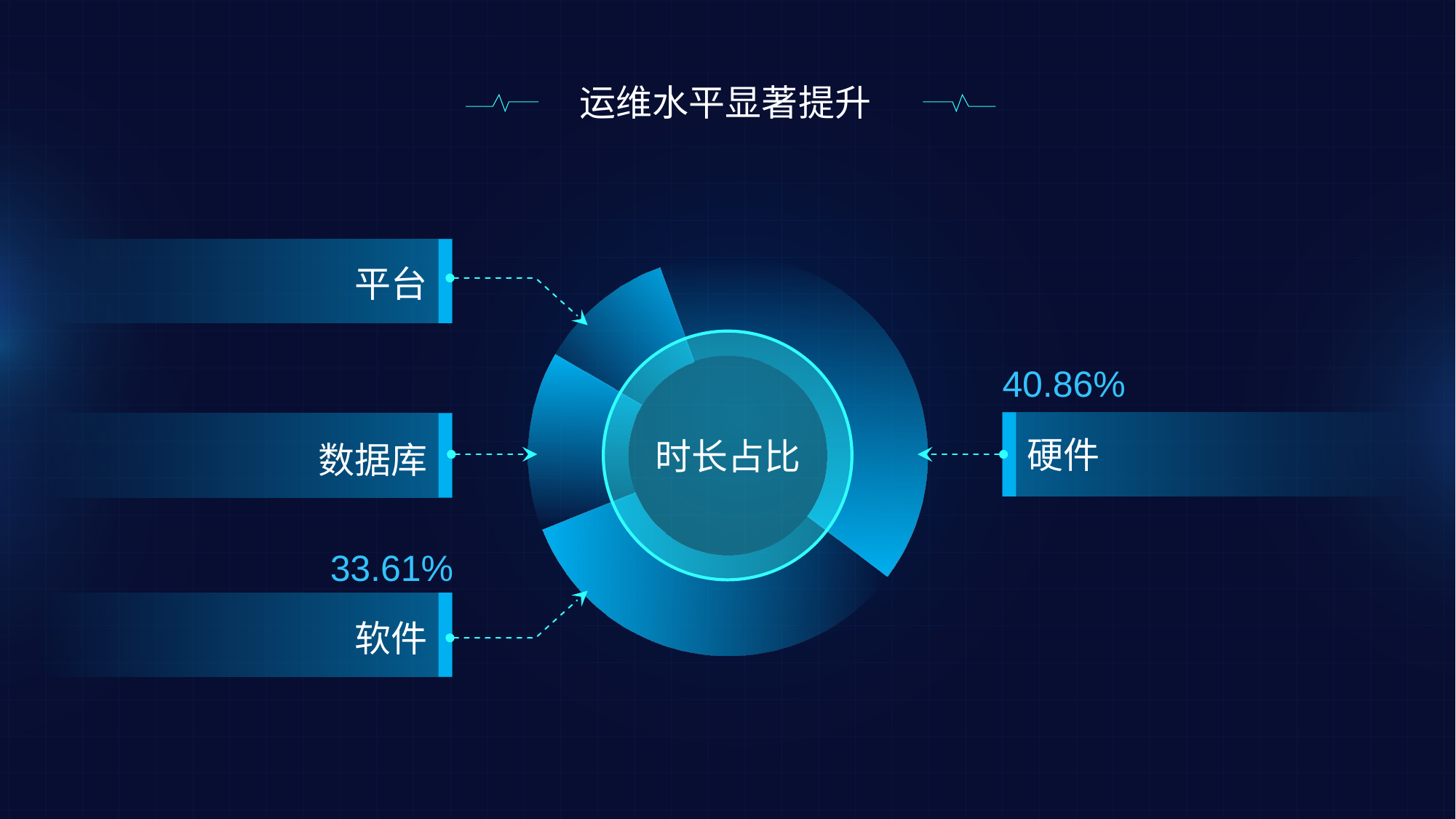

运维水平显著提升
11%

### Chart

| Category | 时长占比 |
|---|---|
| 硬件 | 40.86 |
| 软件 | 33.61 |
| 数据库 | 14.5 |
| 系统平台 | 11.03 |
平台

40.86%
14.5%

硬件
时长占比
数据库
33.61%

软件